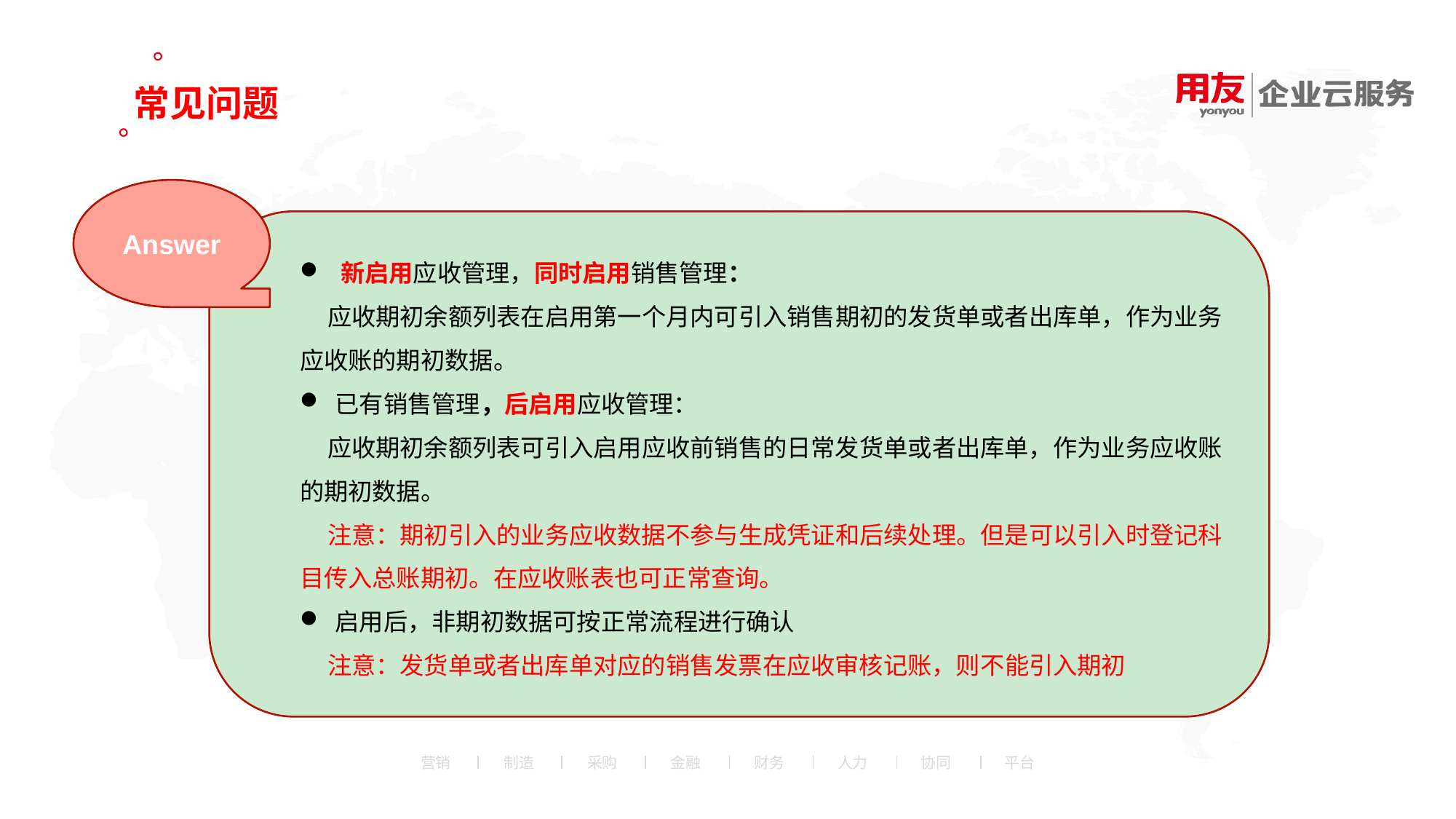

常见问题
Answer

  新启用应收管理，同时启用销售管理：
    应收期初余额列表在启用第一个月内可引入销售期初的发货单或者出库单，作为业务应收账的期初数据。
 已有销售管理，后启用应收管理：
    应收期初余额列表可引入启用应收前销售的日常发货单或者出库单，作为业务应收账的期初数据。
    注意：期初引入的业务应收数据不参与生成凭证和后续处理。但是可以引入时登记科目传入总账期初。在应收账表也可正常查询。
 启用后，非期初数据可按正常流程进行确认
    注意：发货单或者出库单对应的销售发票在应收审核记账，则不能引入期初